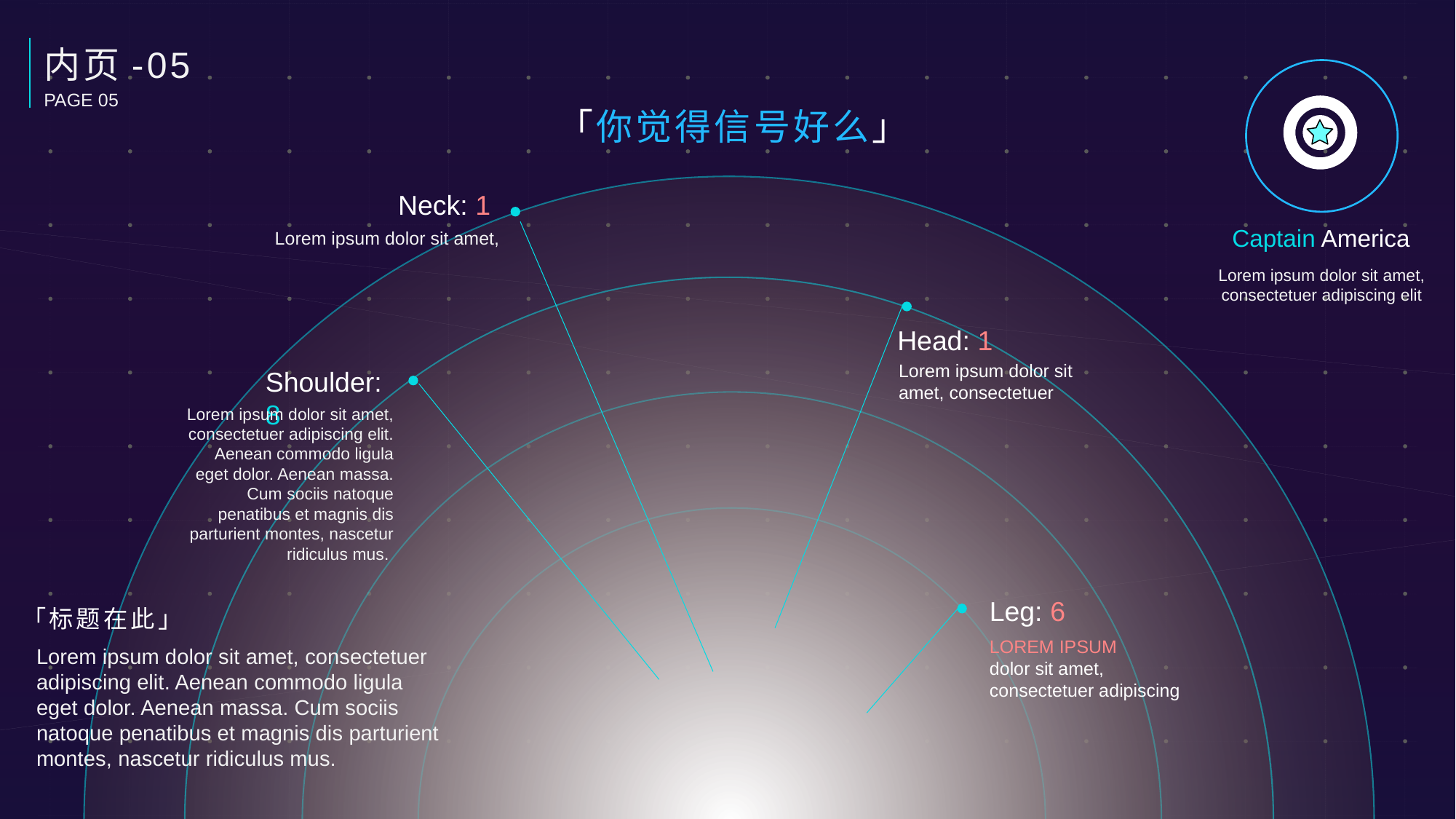

内页-05
PAGE 05

Captain America
Lorem ipsum dolor sit amet, consectetuer adipiscing elit
「你觉得信号好么」

Neck: 1

Lorem ipsum dolor sit amet,

Head: 1
Lorem ipsum dolor sit amet, consectetuer
Shoulder: 8

Lorem ipsum dolor sit amet, consectetuer adipiscing elit. Aenean commodo ligula eget dolor. Aenean massa. Cum sociis natoque penatibus et magnis dis parturient montes, nascetur ridiculus mus.
Leg: 6
「标题在此」

LOREM IPSUM
dolor sit amet,
consectetuer adipiscing
Lorem ipsum dolor sit amet, consectetuer adipiscing elit. Aenean commodo ligula eget dolor. Aenean massa. Cum sociis natoque penatibus et magnis dis parturient montes, nascetur ridiculus mus.